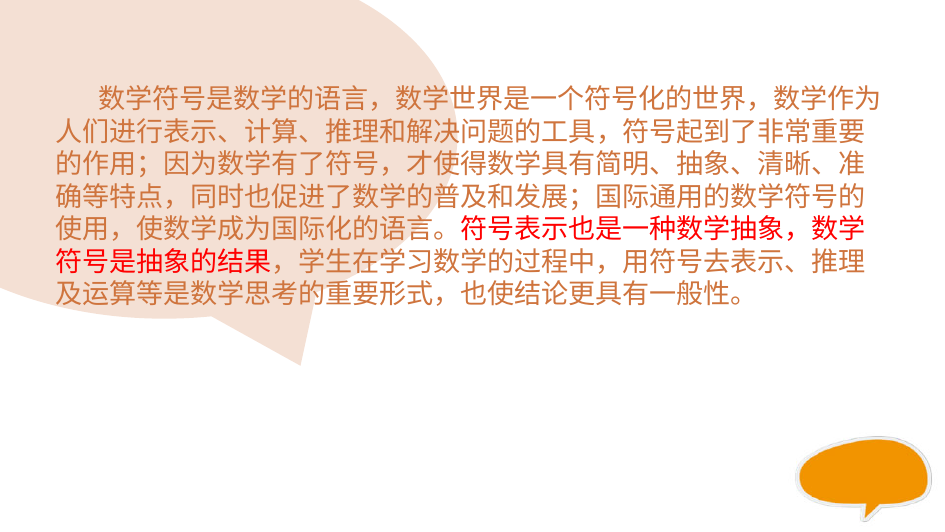

#

      数学符号是数学的语言，数学世界是一个符号化的世界，数学作为人们进行表示、计算、推理和解决问题的工具，符号起到了非常重要的作用；因为数学有了符号，才使得数学具有简明、抽象、清晰、准确等特点，同时也促进了数学的普及和发展；国际通用的数学符号的使用，使数学成为国际化的语言。符号表示也是一种数学抽象，数学符号是抽象的结果，学生在学习数学的过程中，用符号去表示、推理及运算等是数学思考的重要形式，也使结论更具有一般性。